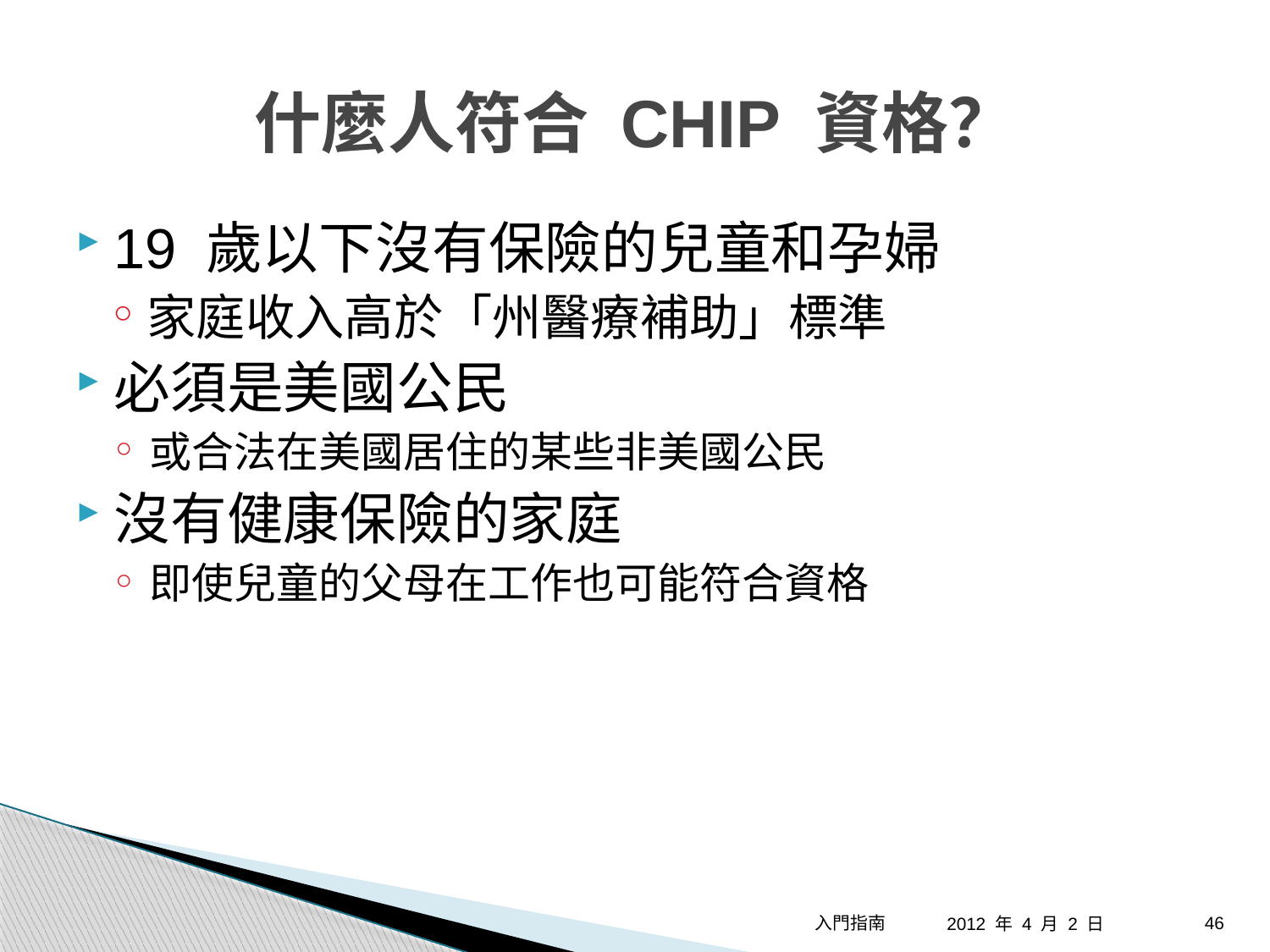

什麼人符合 CHIP 資格？
19 歲以下沒有保險的兒童和孕婦
家庭收入高於「州醫療補助」標準
必須是美國公民
或合法在美國居住的某些非美國公民
沒有健康保險的家庭
即使兒童的父母在工作也可能符合資格
入門指南
46
2012 年 4 月 2 日